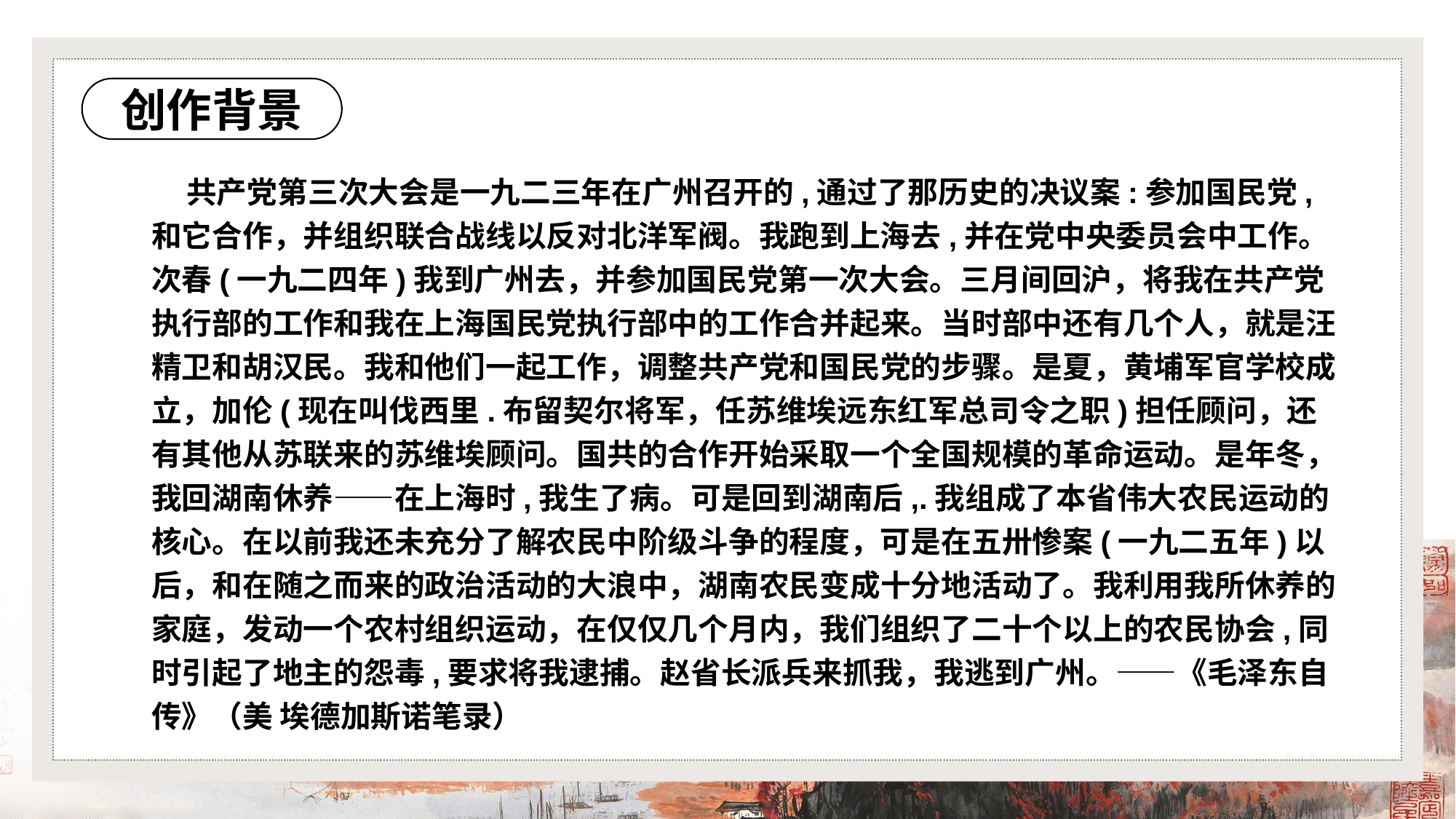

创作背景

    共产党第三次大会是一九二三年在广州召开的,通过了那历史的决议案:参加国民党,和它合作，并组织联合战线以反对北洋军阀。我跑到上海去,并在党中央委员会中工作。次春(一九二四年)我到广州去，并参加国民党第一次大会。三月间回沪，将我在共产党执行部的工作和我在上海国民党执行部中的工作合并起来。当时部中还有几个人，就是汪精卫和胡汉民。我和他们一起工作，调整共产党和国民党的步骤。是夏，黄埔军官学校成立，加伦(现在叫伐西里.布留契尔将军，任苏维埃远东红军总司令之职)担任顾问，还有其他从苏联来的苏维埃顾问。国共的合作开始采取一个全国规模的革命运动。是年冬，我回湖南休养——在上海时,我生了病。可是回到湖南后,.我组成了本省伟大农民运动的核心。在以前我还未充分了解农民中阶级斗争的程度，可是在五卅惨案(一九二五年)以后，和在随之而来的政治活动的大浪中，湖南农民变成十分地活动了。我利用我所休养的家庭，发动一个农村组织运动，在仅仅几个月内，我们组织了二十个以上的农民协会,同时引起了地主的怨毒,要求将我逮捕。赵省长派兵来抓我，我逃到广州。——《毛泽东自传》（美 埃德加斯诺笔录）